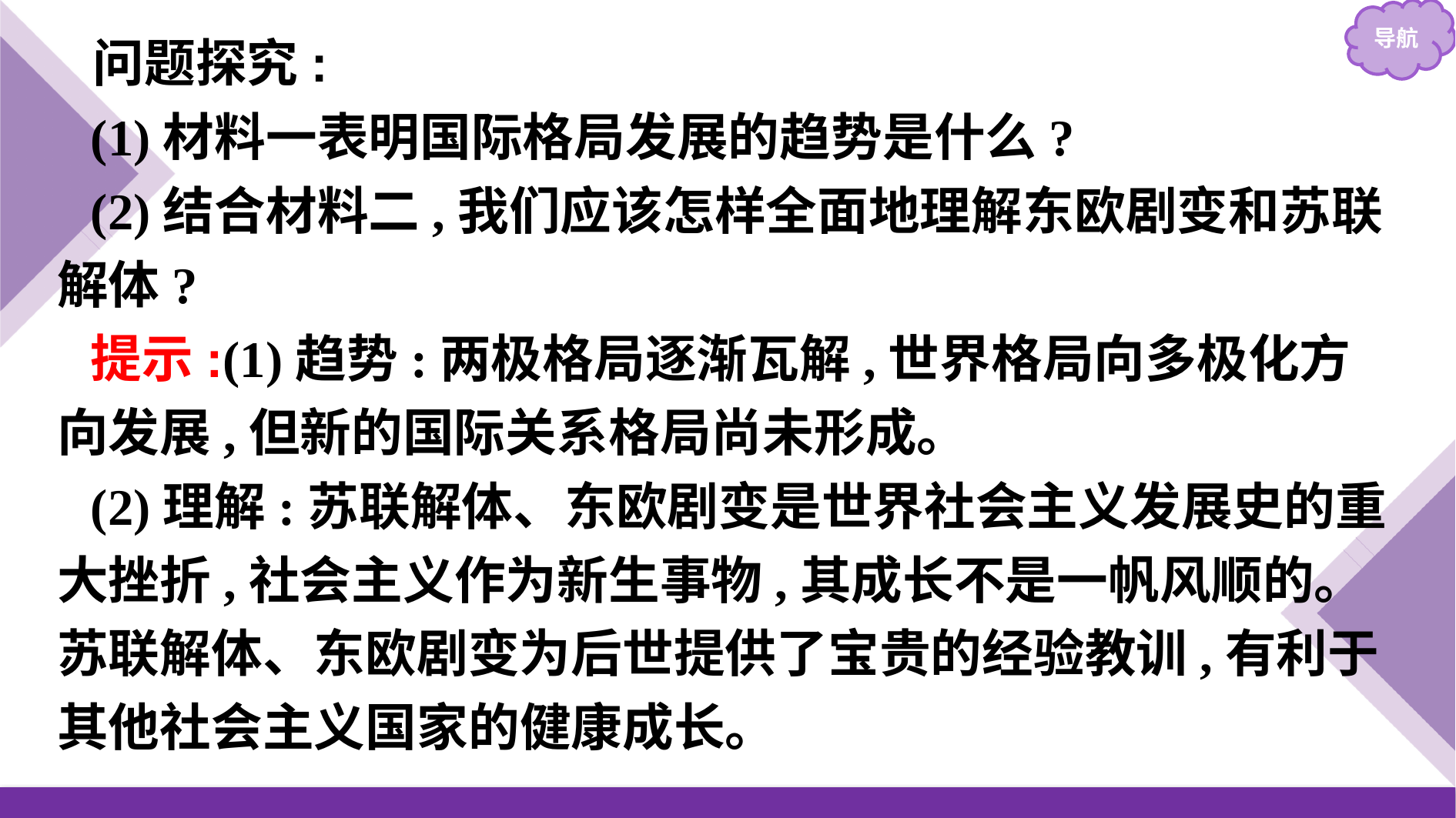

问题探究:
(1)材料一表明国际格局发展的趋势是什么?
(2)结合材料二,我们应该怎样全面地理解东欧剧变和苏联解体?
提示:(1)趋势:两极格局逐渐瓦解,世界格局向多极化方向发展,但新的国际关系格局尚未形成。
(2)理解:苏联解体、东欧剧变是世界社会主义发展史的重大挫折,社会主义作为新生事物,其成长不是一帆风顺的。苏联解体、东欧剧变为后世提供了宝贵的经验教训,有利于其他社会主义国家的健康成长。